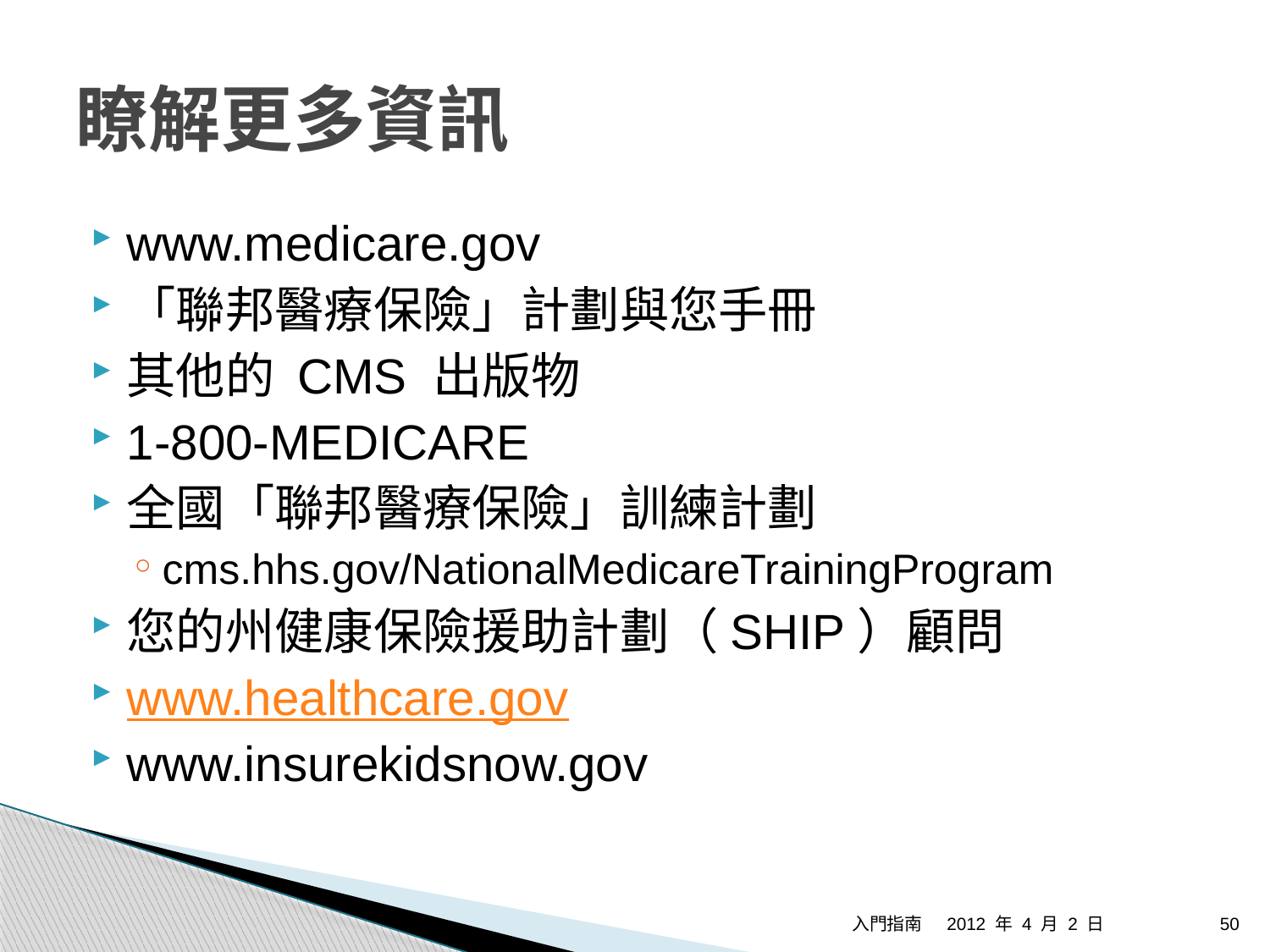

# 瞭解更多資訊
www.medicare.gov
「聯邦醫療保險」計劃與您手冊
其他的 CMS 出版物
1-800-MEDICARE
全國「聯邦醫療保險」訓練計劃
cms.hhs.gov/NationalMedicareTrainingProgram
您的州健康保險援助計劃（SHIP）顧問
www.healthcare.gov
www.insurekidsnow.gov
入門指南
2012 年 4 月 2 日
50